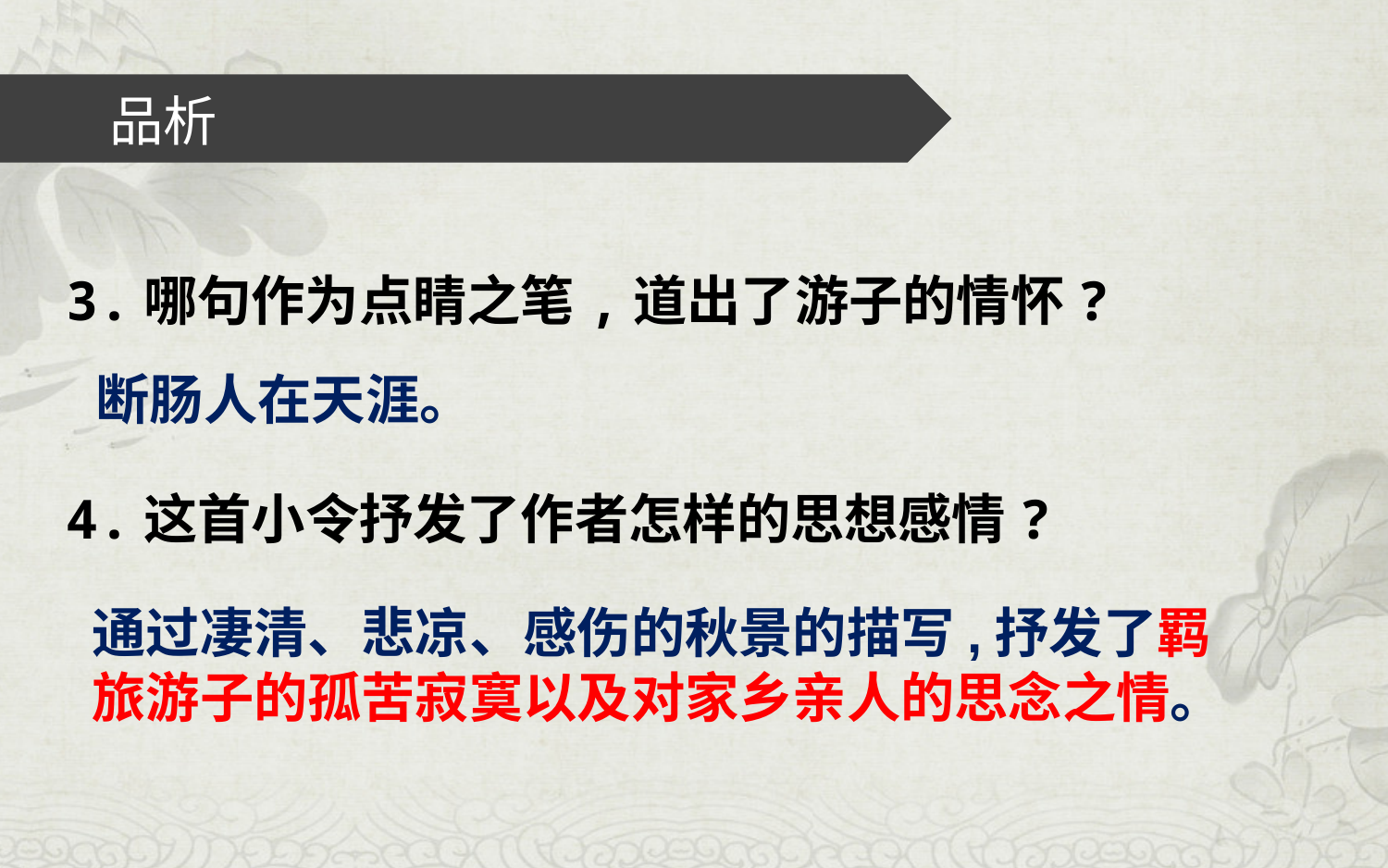

品析
3.哪句作为点睛之笔,道出了游子的情怀?

4.这首小令抒发了作者怎样的思想感情?

断肠人在天涯。
通过凄清、悲凉、感伤的秋景的描写,抒发了羁旅游子的孤苦寂寞以及对家乡亲人的思念之情。